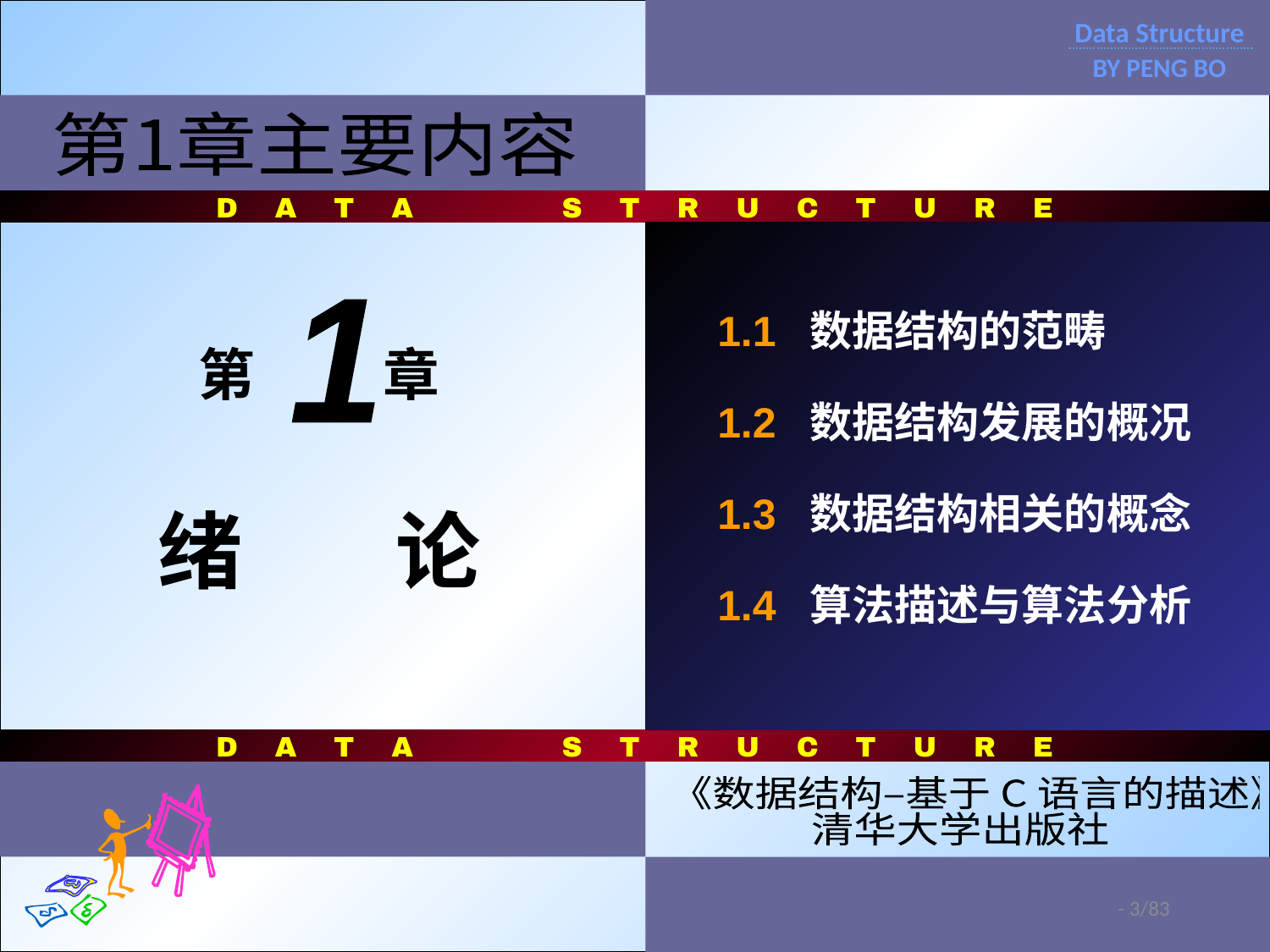

D    A    T    A                S    T    R    U    C    T    U    R    E

D    A    T    A                S    T    R    U    C    T    U    R    E

Data Structure
BY PENG BO
第1章主要内容
1.1  数据结构的范畴
1.2  数据结构发展的概况
1.3  数据结构相关的概念
1.4  算法描述与算法分析
1
第          章
绪        论
《数据结构–基于 C 语言的描述》
清华大学出版社
- 3/83